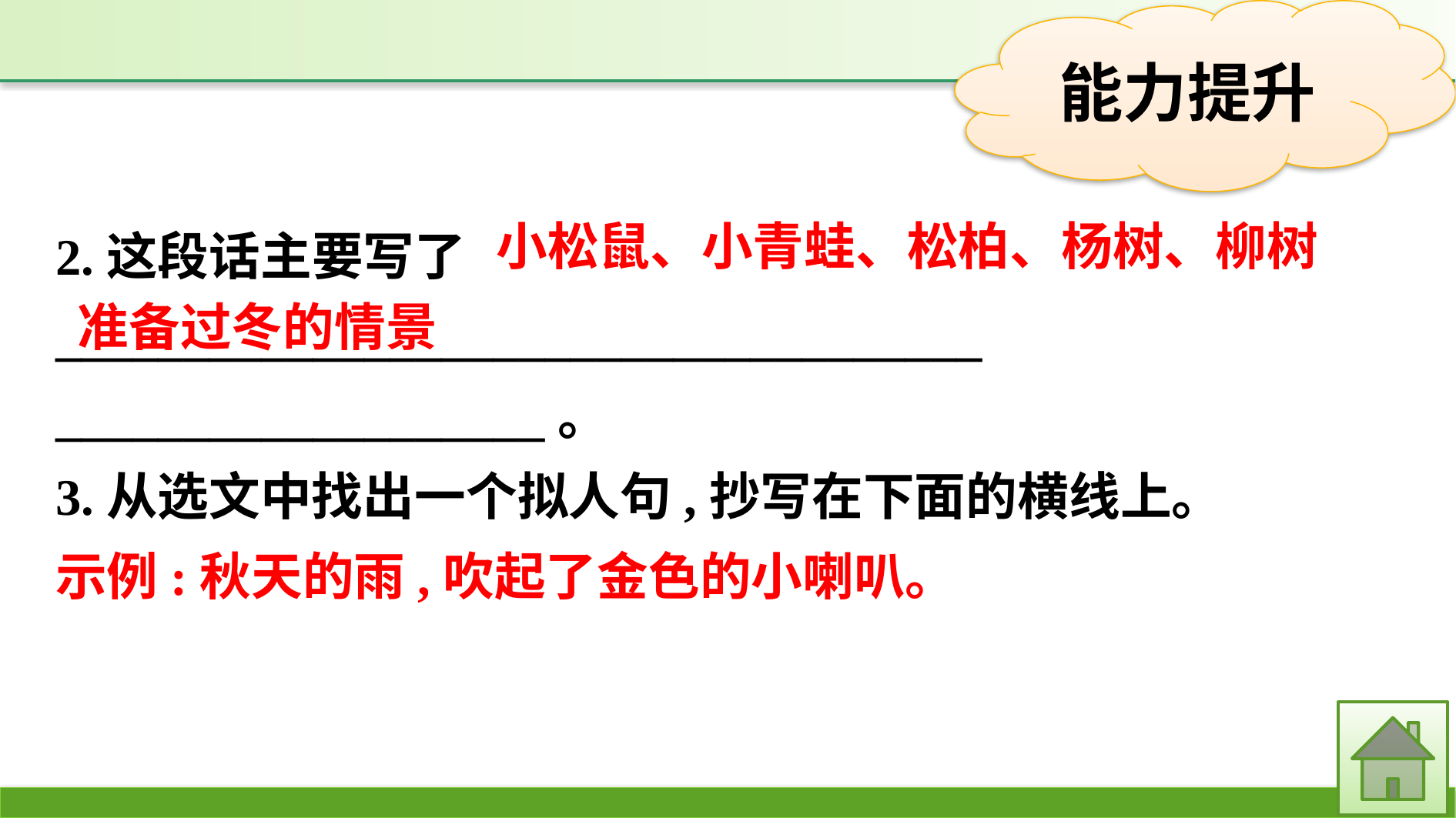

2.这段话主要写了____________________________________
___________________。
3.从选文中找出一个拟人句,抄写在下面的横线上。
示例:秋天的雨,吹起了金色的小喇叭。
小松鼠、小青蛙、松柏、杨树、柳树
准备过冬的情景